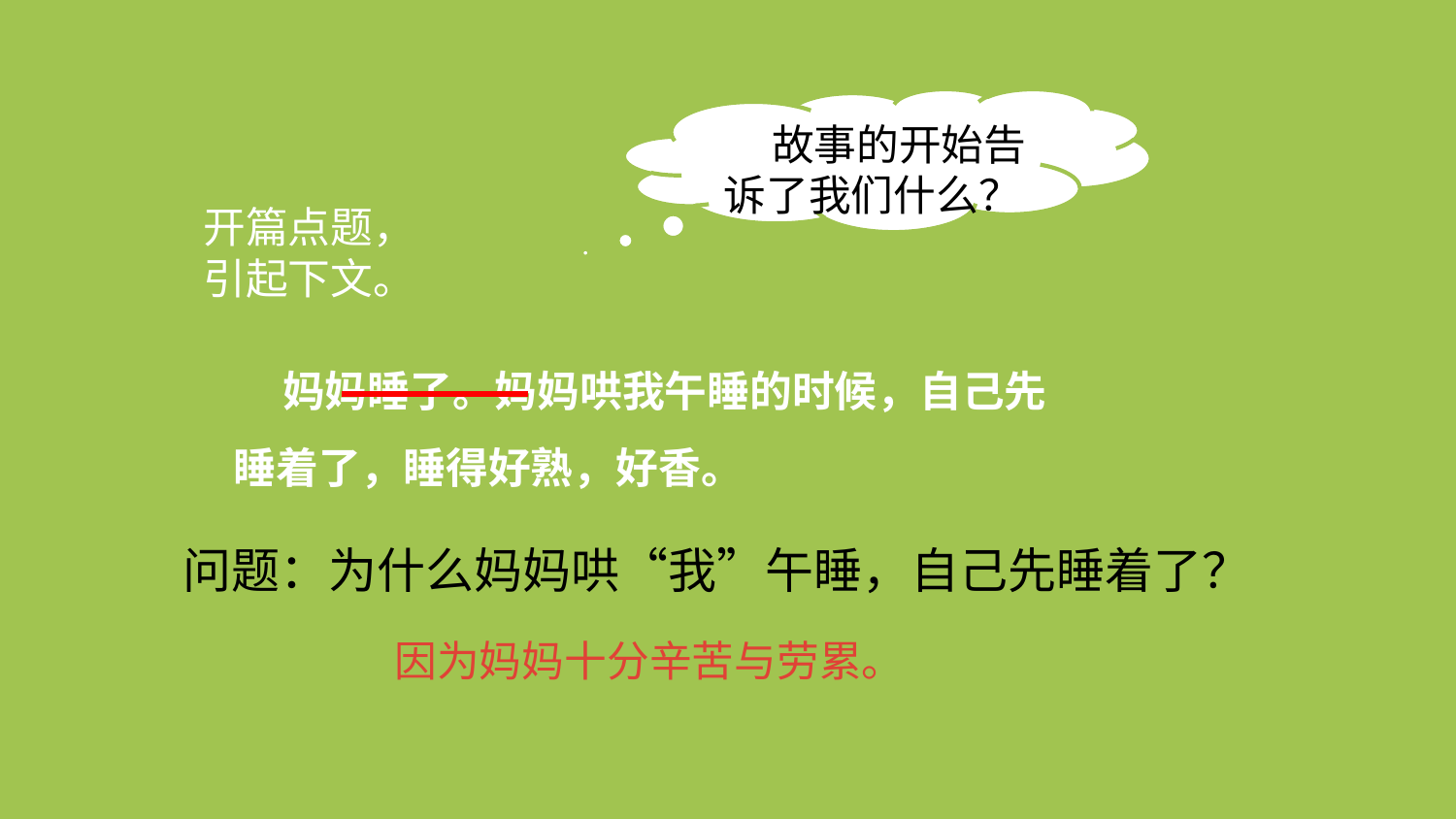

故事的开始告诉了我们什么？
开篇点题，引起下文。
    妈妈睡了。妈妈哄我午睡的时候，自己先睡着了，睡得好熟，好香。
问题：为什么妈妈哄“我”午睡，自己先睡着了？
    因为妈妈十分辛苦与劳累。